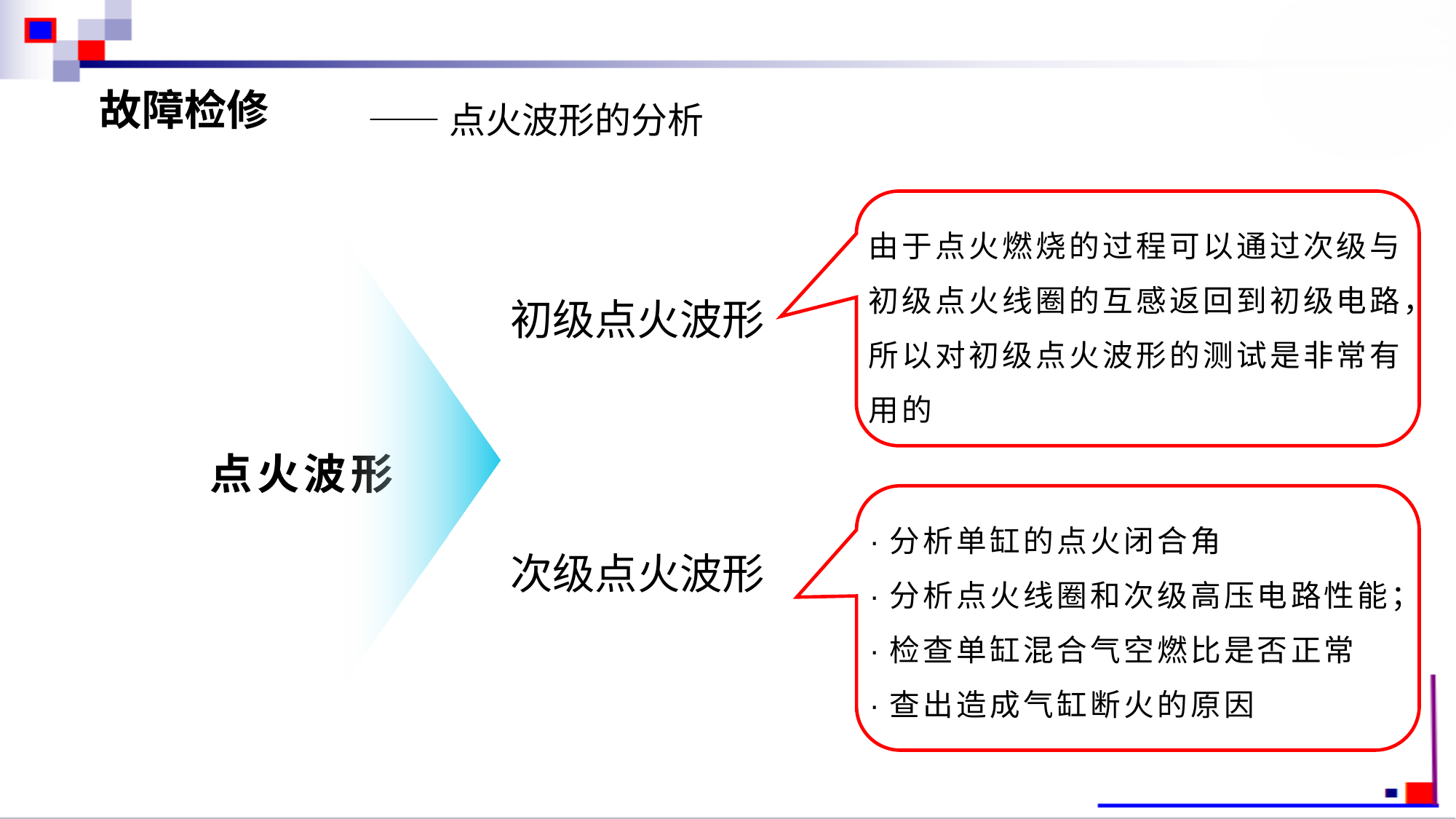

故障检修
——点火波形的分析
由于点火燃烧的过程可以通过次级与初级点火线圈的互感返回到初级电路，所以对初级点火波形的测试是非常有用的
初级点火波形

点火波形
·分析单缸的点火闭合角
·分析点火线圈和次级高压电路性能；
·检查单缸混合气空燃比是否正常
·查出造成气缸断火的原因
次级点火波形